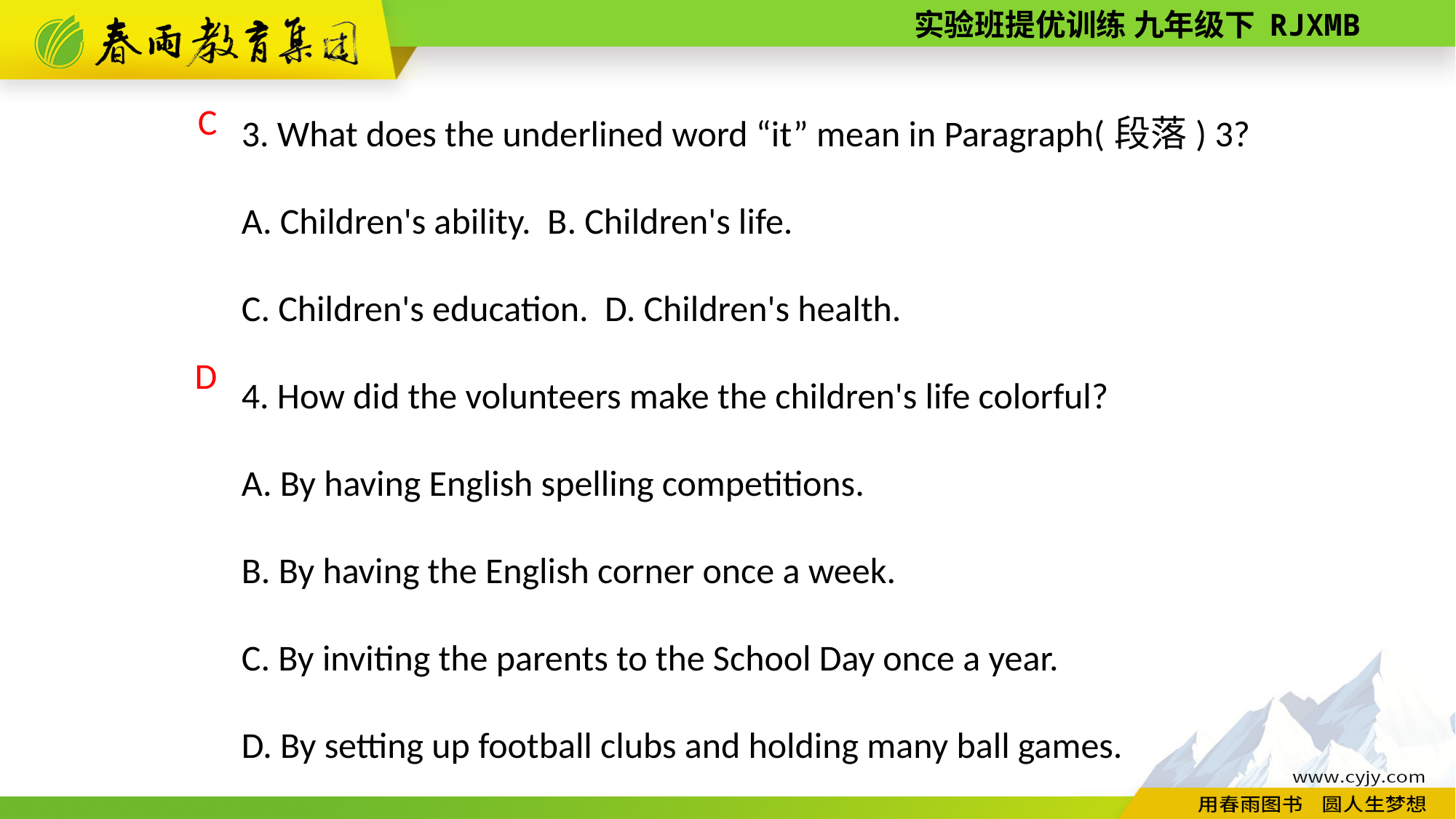

3. What does the underlined word “it” mean in Paragraph(段落) 3?
A. Children's ability.  B. Children's life.
C. Children's education.  D. Children's health.
4. How did the volunteers make the children's life colorful?
A. By having English spelling competitions.
B. By having the English corner once a week.
C. By inviting the parents to the School Day once a year.
D. By setting up football clubs and holding many ball games.
C
D